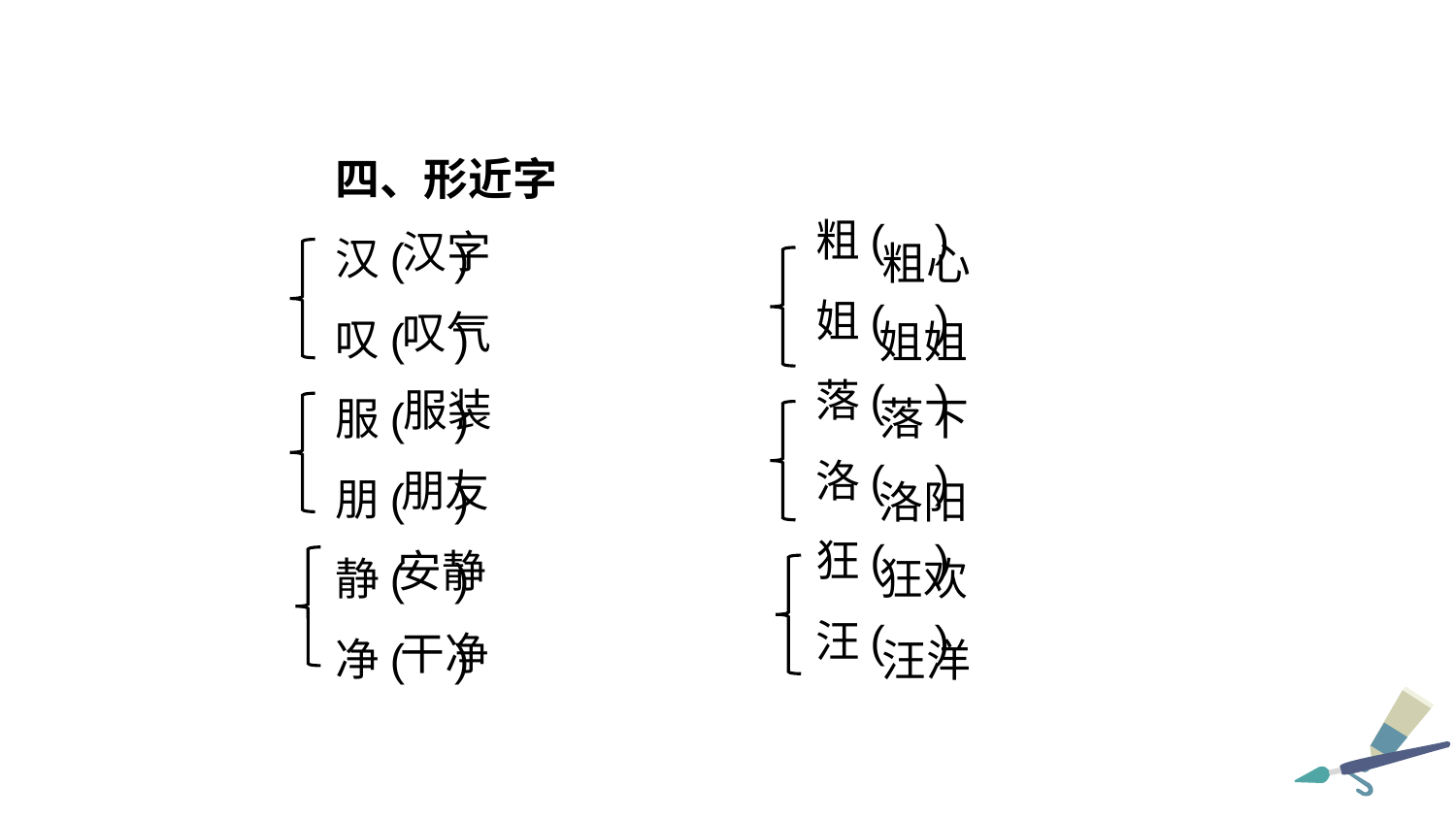

四、形近字
汉(    )
叹(    )
服(    )
朋(    )
静(    )
净(    )

粗(    )
姐(    )
落(    )
洛(    )
狂(    )
汪(    )
汉字
粗心

叹气
姐姐
服装
落下

朋友
洛阳
安静
狂欢

干净
汪洋